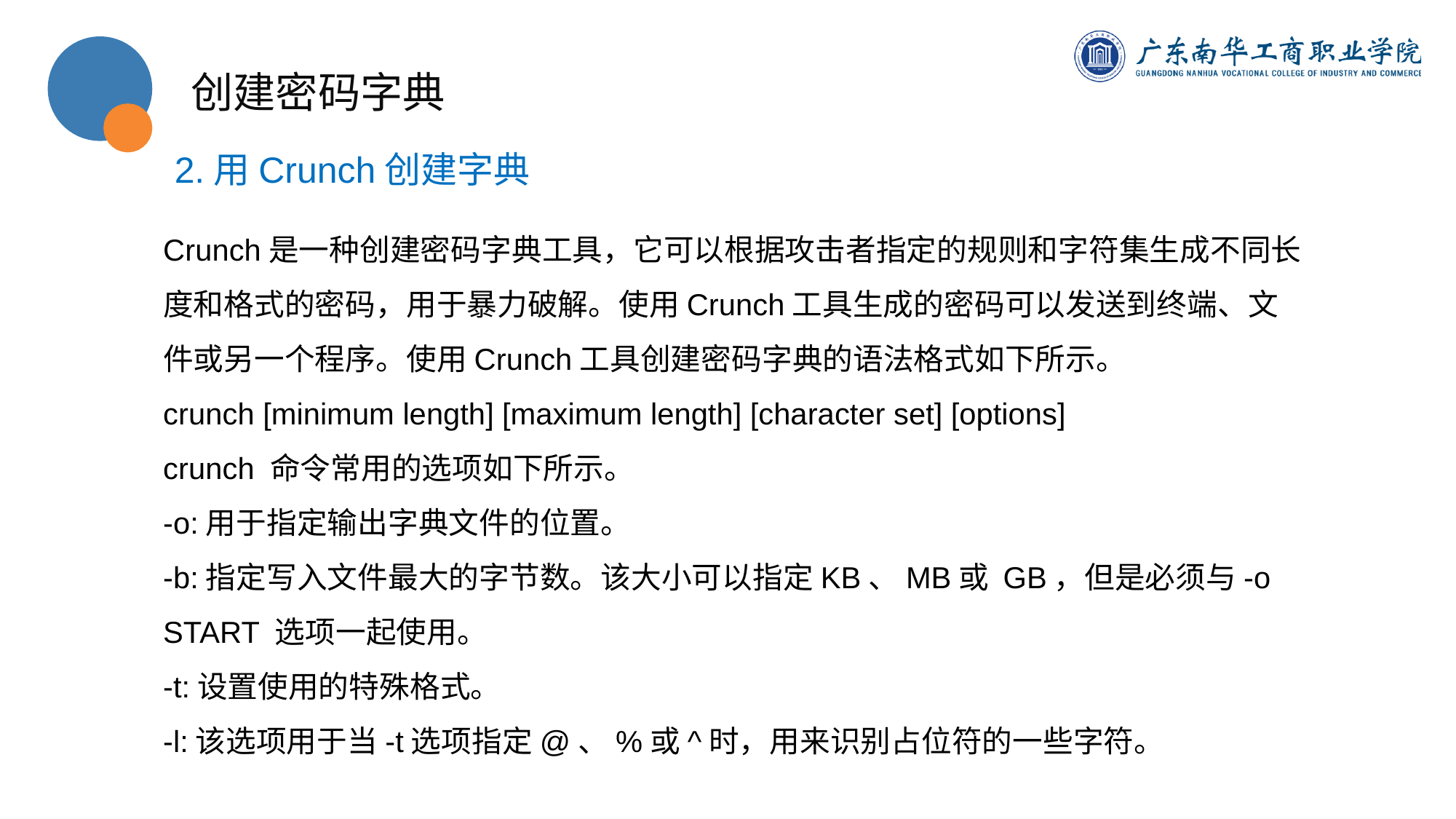

创建密码字典

2.用Crunch创建字典
Crunch是一种创建密码字典工具，它可以根据攻击者指定的规则和字符集生成不同长度和格式的密码，用于暴力破解。使用Crunch工具生成的密码可以发送到终端、文件或另一个程序。使用Crunch工具创建密码字典的语法格式如下所示。
crunch [minimum length] [maximum length] [character set] [options]
crunch 命令常用的选项如下所示。
-o:用于指定输出字典文件的位置。
-b:指定写入文件最大的字节数。该大小可以指定KB、MB或 GB，但是必须与-o START 选项一起使用。
-t:设置使用的特殊格式。
-l:该选项用于当-t选项指定@、%或^时，用来识别占位符的一些字符。